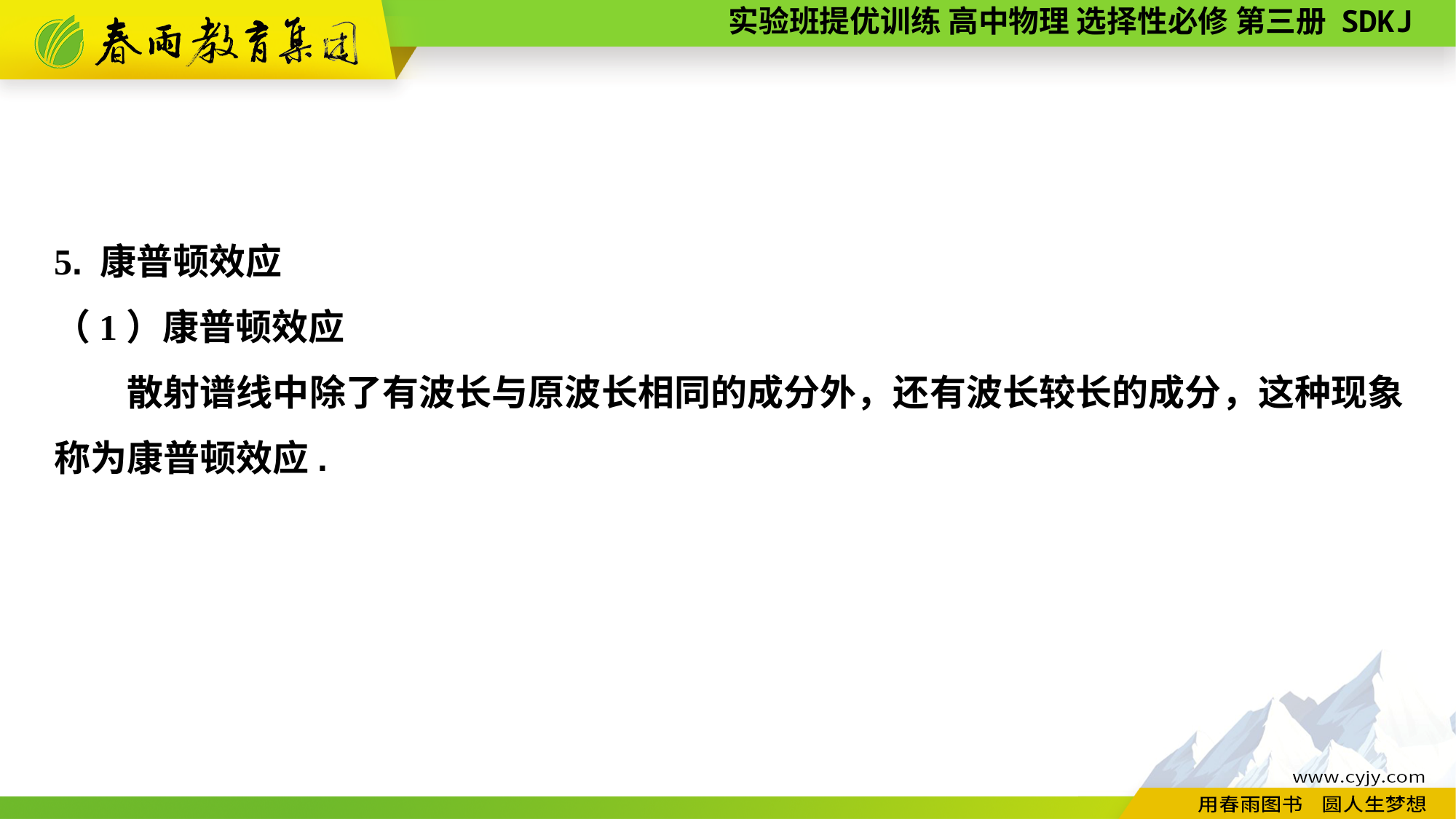

5. 康普顿效应
（1）康普顿效应
散射谱线中除了有波长与原波长相同的成分外，还有波长较长的成分，这种现象称为康普顿效应.